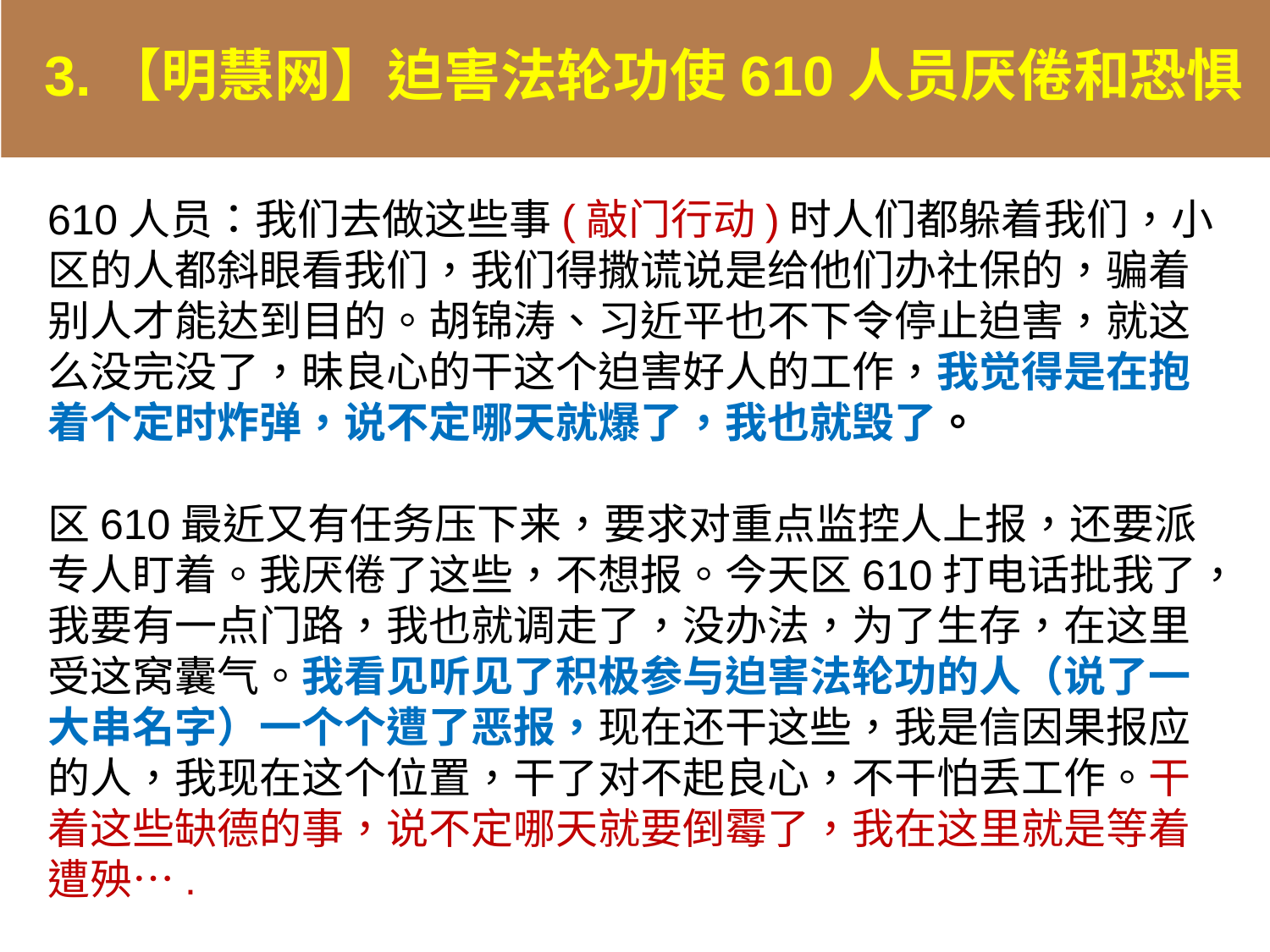

3.【明慧网】迫害法轮功使610人员厌倦和恐惧
610人员：我们去做这些事(敲门行动)时人们都躲着我们，小区的人都斜眼看我们，我们得撒谎说是给他们办社保的，骗着别人才能达到目的。胡锦涛、习近平也不下令停止迫害，就这么没完没了，昧良心的干这个迫害好人的工作，我觉得是在抱着个定时炸弹，说不定哪天就爆了，我也就毁了。

区610最近又有任务压下来，要求对重点监控人上报，还要派专人盯着。我厌倦了这些，不想报。今天区610打电话批我了，我要有一点门路，我也就调走了，没办法，为了生存，在这里受这窝囊气。我看见听见了积极参与迫害法轮功的人（说了一大串名字）一个个遭了恶报，现在还干这些，我是信因果报应的人，我现在这个位置，干了对不起良心，不干怕丢工作。干着这些缺德的事，说不定哪天就要倒霉了，我在这里就是等着遭殃….